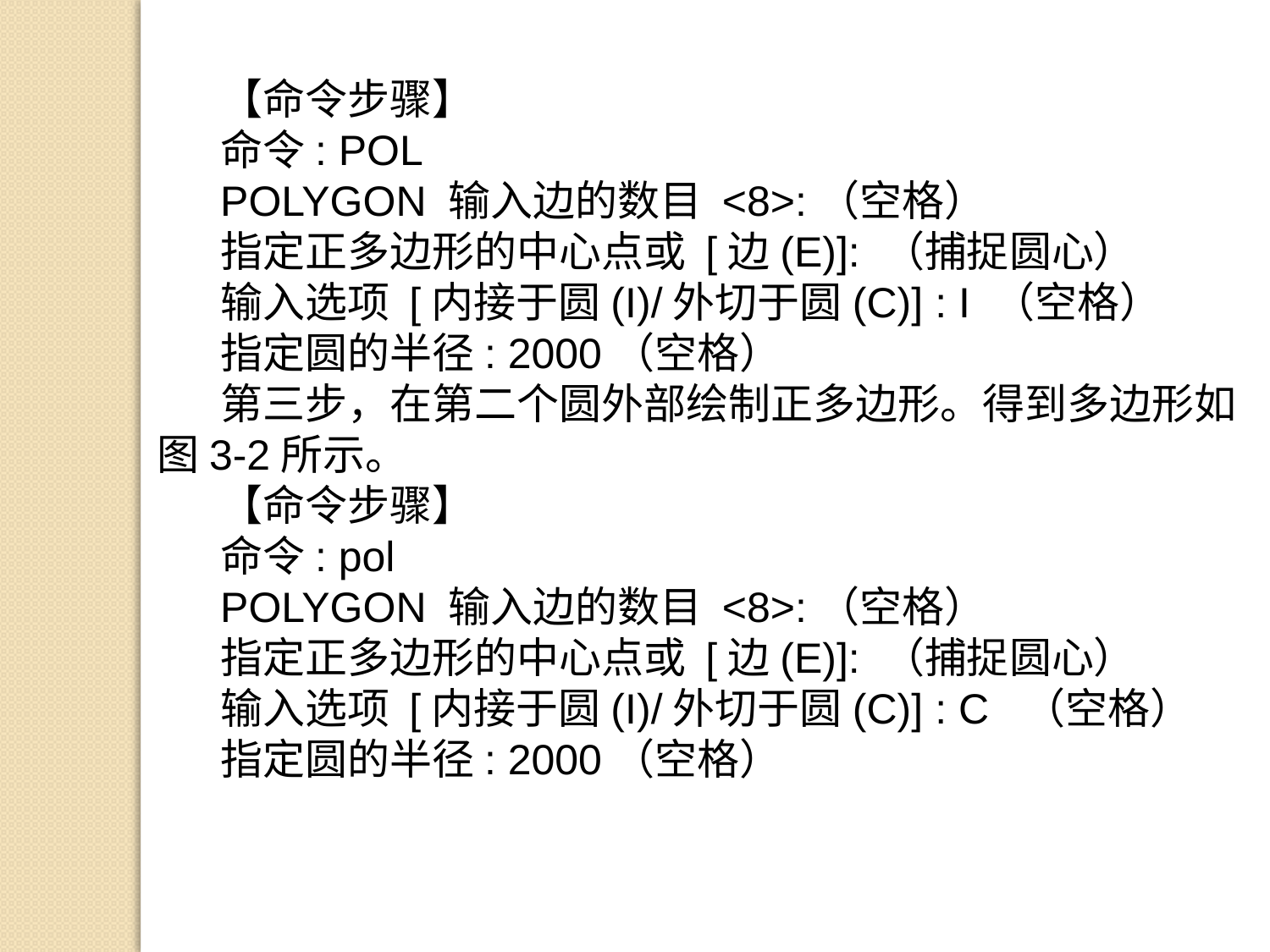

【命令步骤】
命令: POL
POLYGON 输入边的数目 <8>:（空格）
指定正多边形的中心点或 [边(E)]: （捕捉圆心）
输入选项 [内接于圆(I)/外切于圆(C)] : I （空格）
指定圆的半径: 2000（空格）
第三步，在第二个圆外部绘制正多边形。得到多边形如图3-2所示。
【命令步骤】
命令: pol
POLYGON 输入边的数目 <8>:（空格）
指定正多边形的中心点或 [边(E)]: （捕捉圆心）
输入选项 [内接于圆(I)/外切于圆(C)] : C  （空格）
指定圆的半径: 2000（空格）